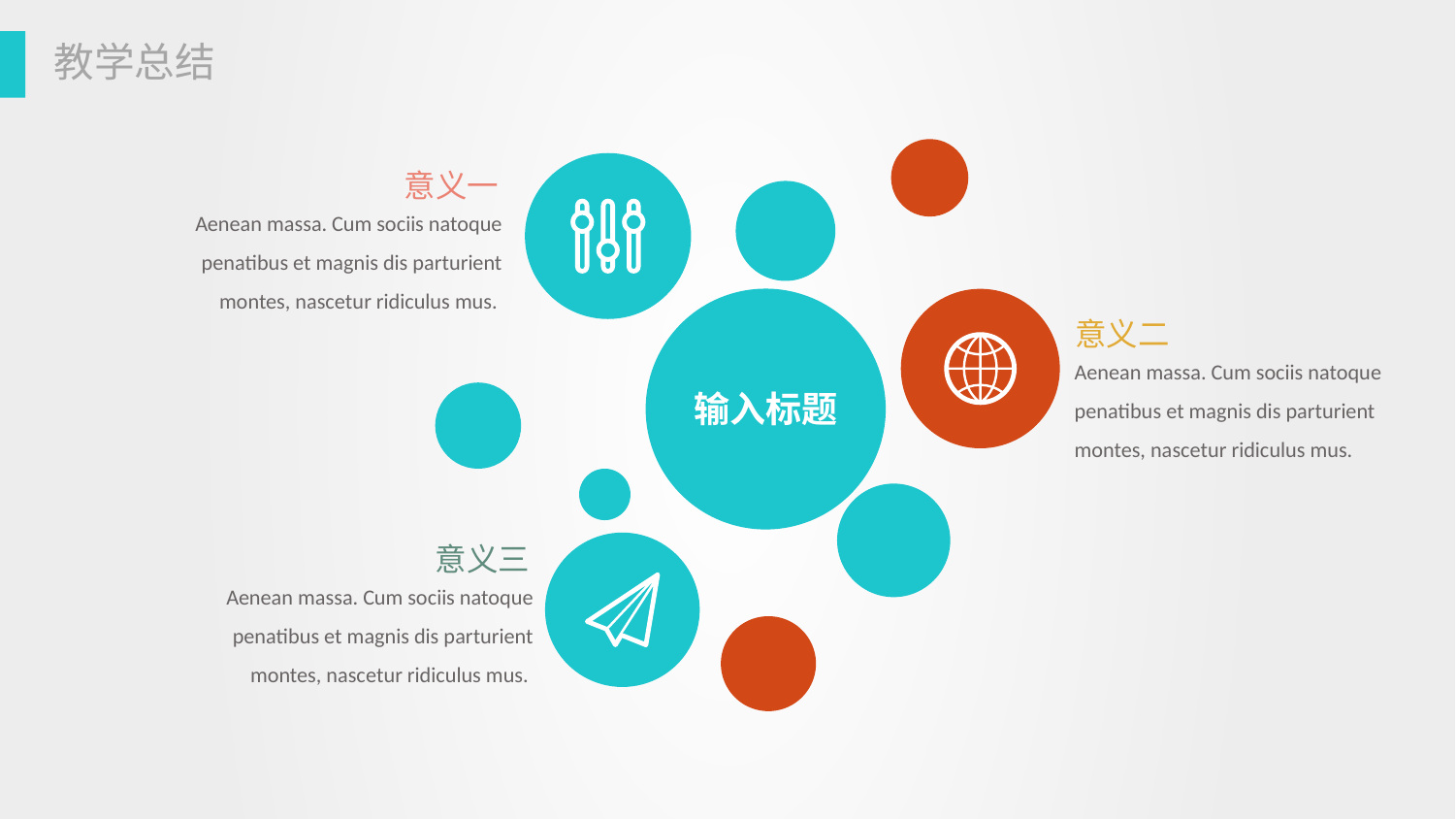

意义一

Aenean massa. Cum sociis natoque penatibus et magnis dis parturient montes, nascetur ridiculus mus.

意义二

Aenean massa. Cum sociis natoque penatibus et magnis dis parturient montes, nascetur ridiculus mus.
输入标题

意义三

Aenean massa. Cum sociis natoque penatibus et magnis dis parturient montes, nascetur ridiculus mus.